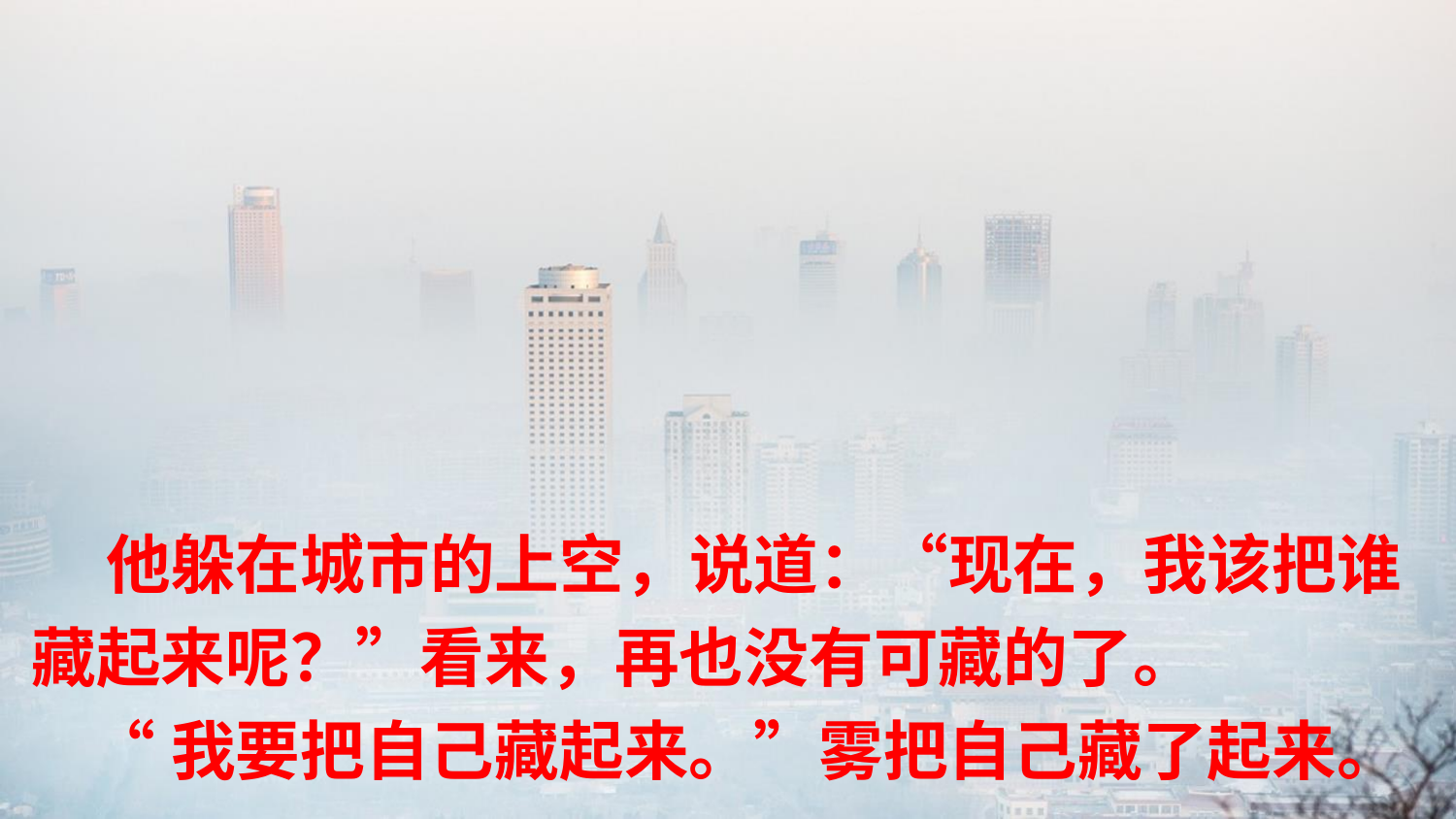

他躲在城市的上空，说道：“现在，我该把谁藏起来呢？”看来，再也没有可藏的了。
    “我要把自己藏起来。”雾把自己藏了起来。